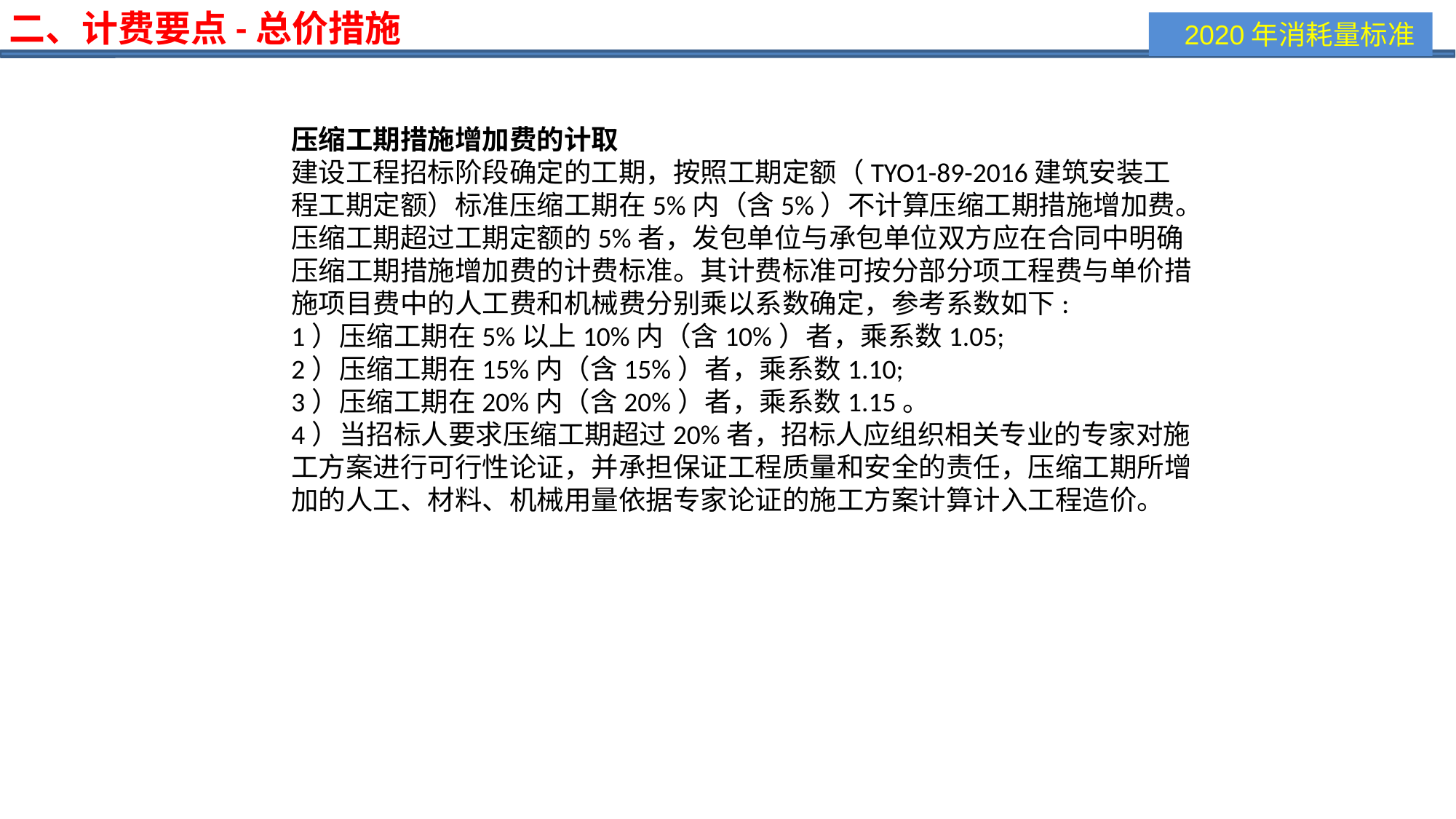

二、计费要点-总价措施
压缩工期措施增加费的计取
建设工程招标阶段确定的工期，按照工期定额（TYO1-89-2016建筑安装工程工期定额）标准压缩工期在5%内（含5%）不计算压缩工期措施增加费。压缩工期超过工期定额的5%者，发包单位与承包单位双方应在合同中明确压缩工期措施增加费的计费标准。其计费标准可按分部分项工程费与单价措施项目费中的人工费和机械费分别乘以系数确定，参考系数如下:
1）压缩工期在5%以上10%内（含10%）者，乘系数1.05;
2）压缩工期在15%内（含15%）者，乘系数1.10;
3）压缩工期在20%内（含20%）者，乘系数1.15。
4）当招标人要求压缩工期超过20%者，招标人应组织相关专业的专家对施工方案进行可行性论证，并承担保证工程质量和安全的责任，压缩工期所增加的人工、材料、机械用量依据专家论证的施工方案计算计入工程造价。